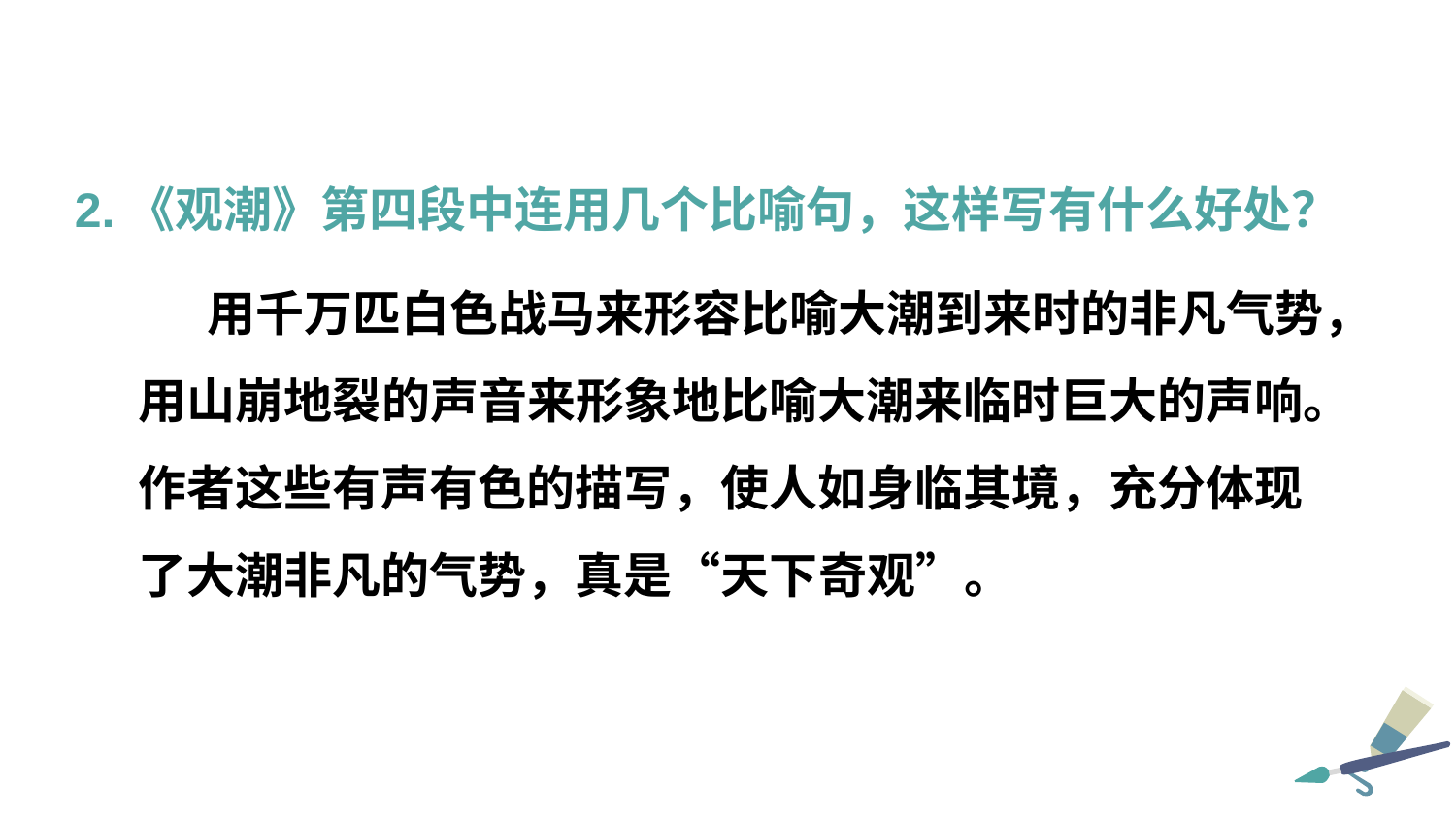

2.《观潮》第四段中连用几个比喻句，这样写有什么好处？
    用千万匹白色战马来形容比喻大潮到来时的非凡气势，用山崩地裂的声音来形象地比喻大潮来临时巨大的声响。作者这些有声有色的描写，使人如身临其境，充分体现了大潮非凡的气势，真是“天下奇观”。